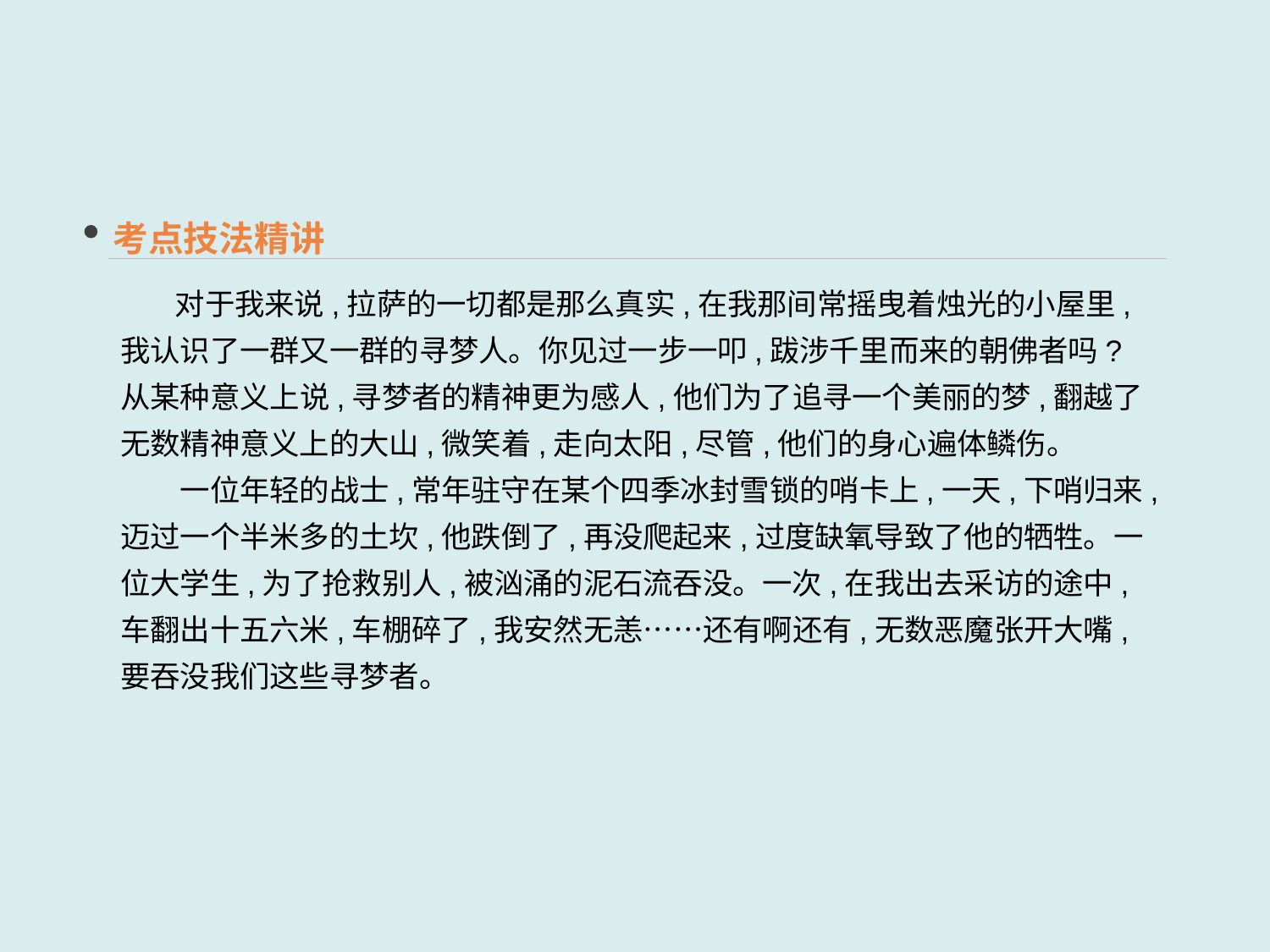

考点技法精讲

       对于我来说,拉萨的一切都是那么真实,在我那间常摇曳着烛光的小屋里,我认识了一群又一群的寻梦人。你见过一步一叩,跋涉千里而来的朝佛者吗?从某种意义上说,寻梦者的精神更为感人,他们为了追寻一个美丽的梦,翻越了无数精神意义上的大山,微笑着,走向太阳,尽管,他们的身心遍体鳞伤。
　　一位年轻的战士,常年驻守在某个四季冰封雪锁的哨卡上,一天,下哨归来,迈过一个半米多的土坎,他跌倒了,再没爬起来,过度缺氧导致了他的牺牲。一位大学生,为了抢救别人,被汹涌的泥石流吞没。一次,在我出去采访的途中,车翻出十五六米,车棚碎了,我安然无恙……还有啊还有,无数恶魔张开大嘴,要吞没我们这些寻梦者。